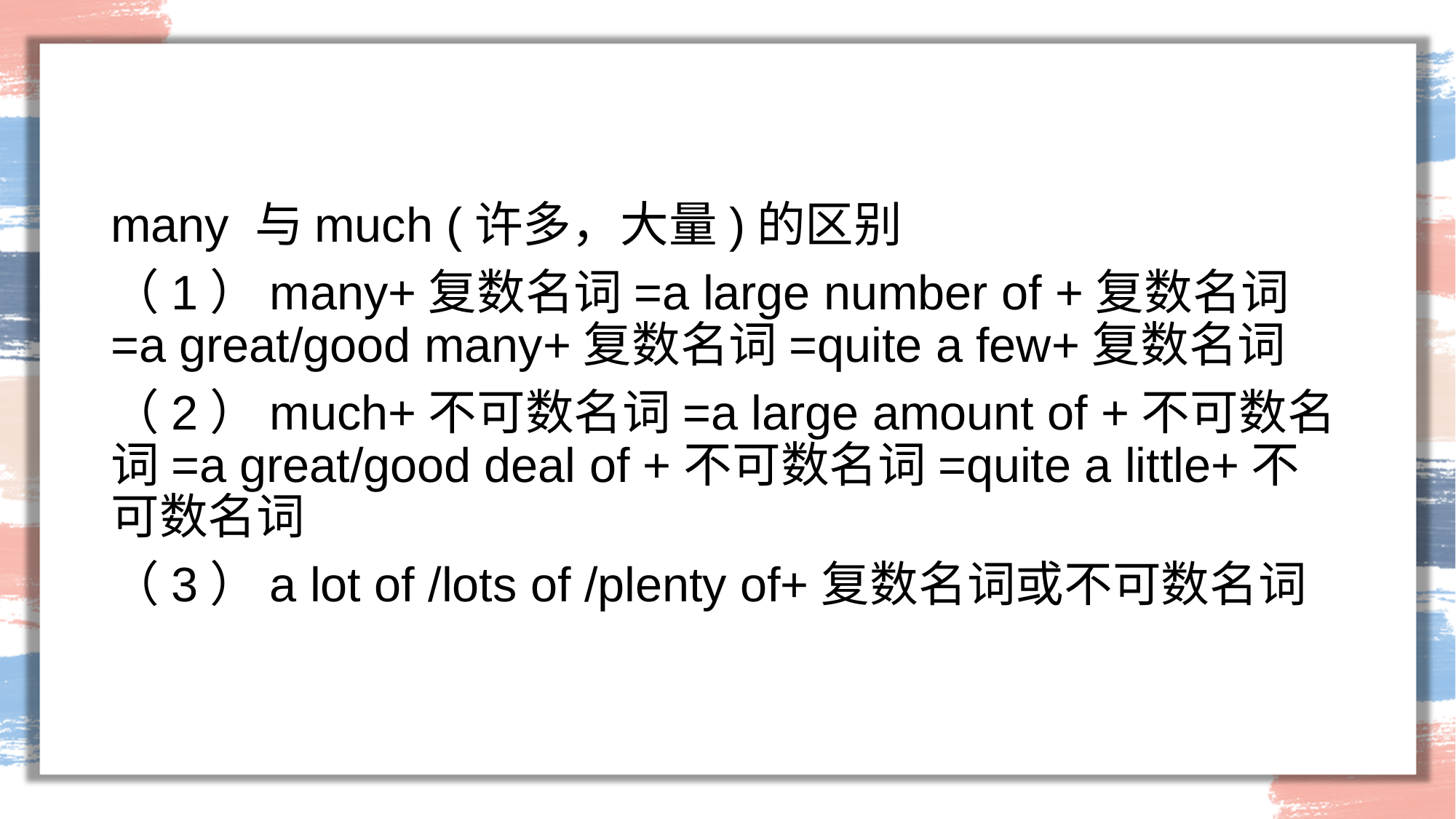

#
many 与much (许多，大量)的区别
（1）many+复数名词=a large number of +复数名词=a great/good many+复数名词=quite a few+复数名词
（2）much+不可数名词=a large amount of +不可数名词=a great/good deal of +不可数名词=quite a little+不可数名词
（3）a lot of /lots of /plenty of+复数名词或不可数名词